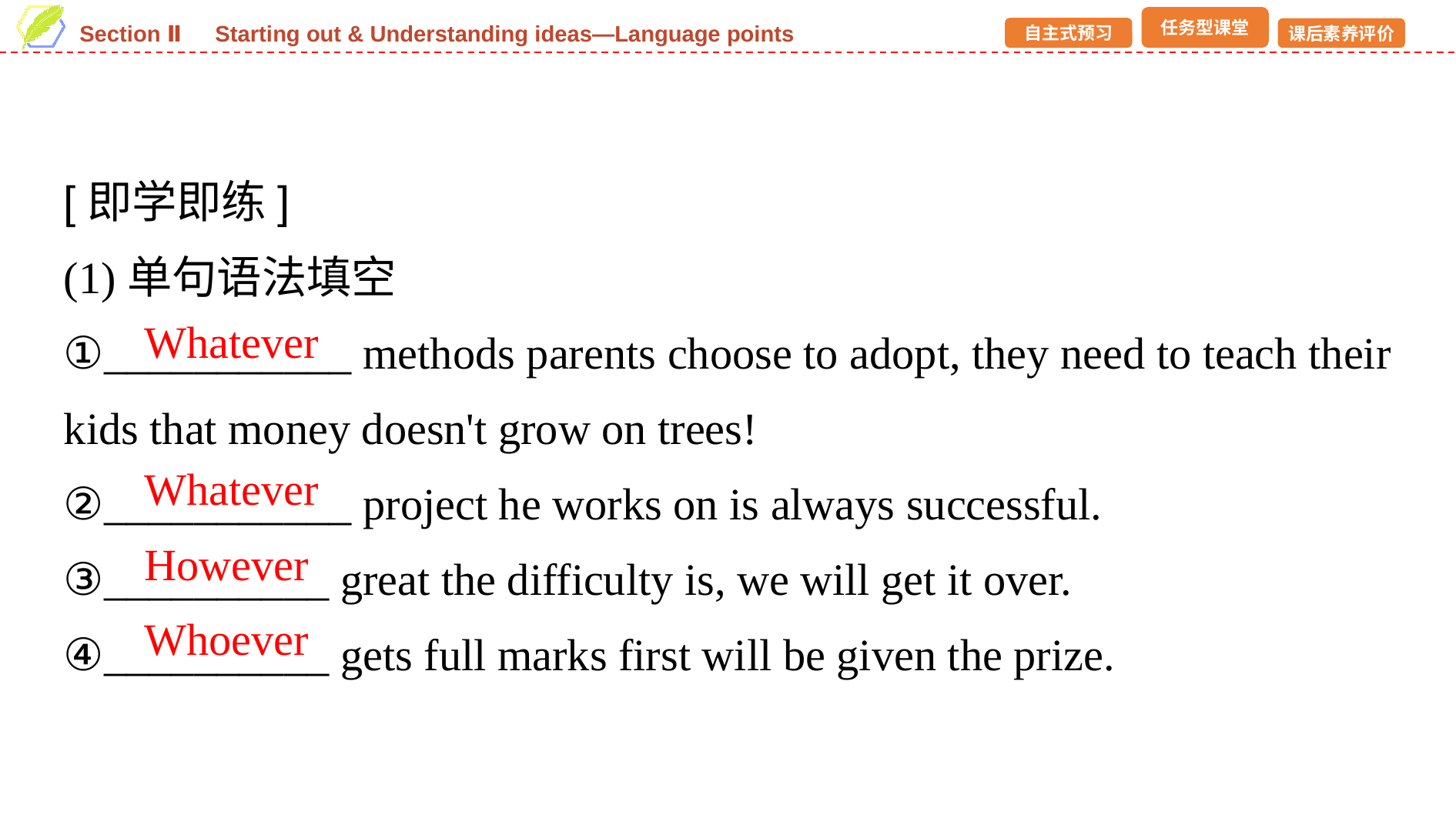

[即学即练]
(1)单句语法填空
①___________ methods parents choose to adopt, they need to teach their kids that money doesn't grow on trees!
②___________ project he works on is always successful.
③__________ great the difficulty is, we will get it over.
④__________ gets full marks first will be given the prize.
Whatever
Whatever
However
Whoever